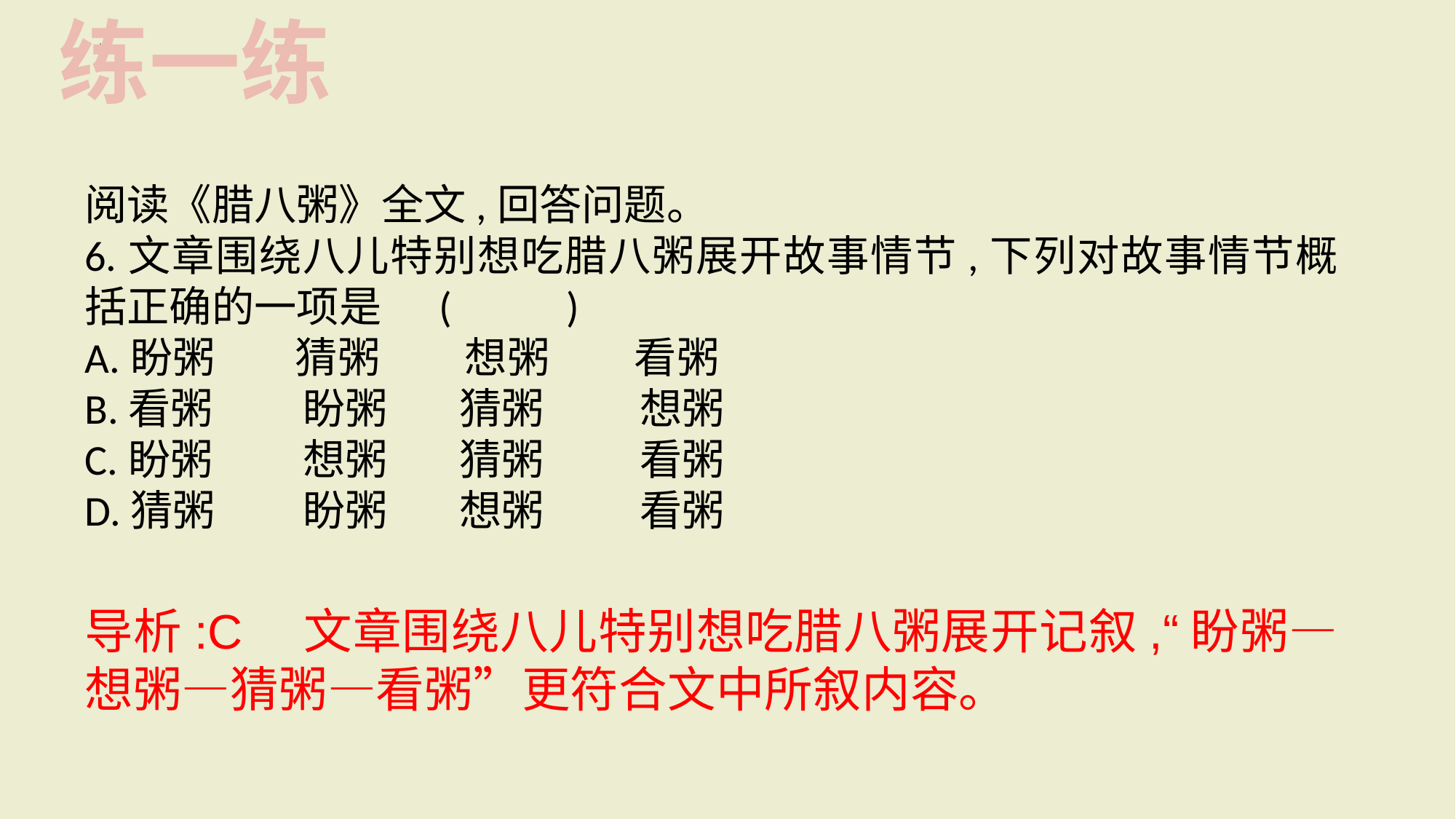

练一练
阅读《腊八粥》全文,回答问题。
6.文章围绕八儿特别想吃腊八粥展开故事情节,下列对故事情节概括正确的一项是     (　 　)
A.盼粥　    猜粥　　想粥　　看粥
B.看粥	盼粥	     猜粥	 想粥
C.盼粥	想粥	     猜粥	 看粥
D.猜粥	盼粥	     想粥	 看粥
导析:C　文章围绕八儿特别想吃腊八粥展开记叙,“盼粥—想粥—猜粥—看粥”更符合文中所叙内容。